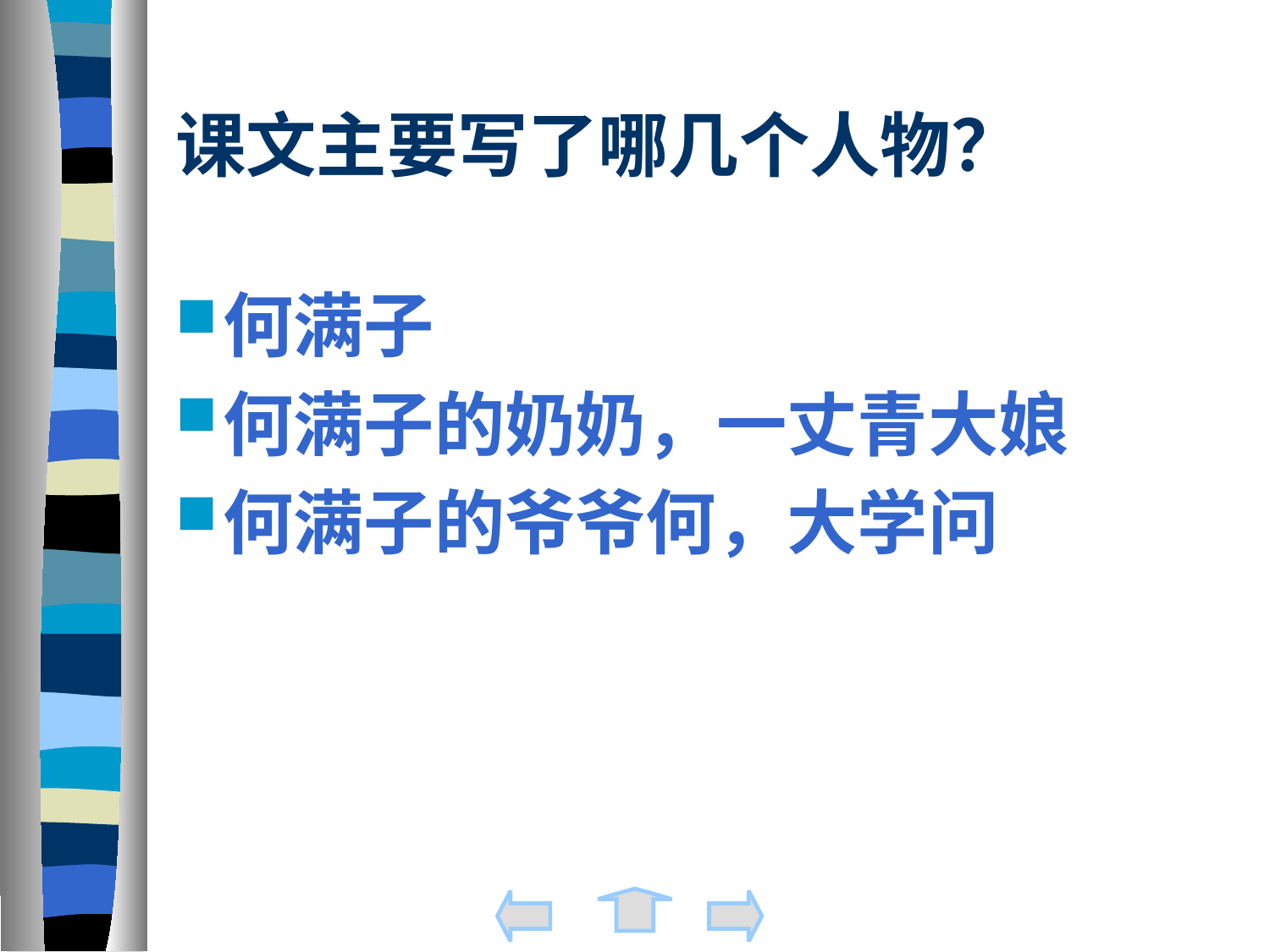

# 课文主要写了哪几个人物？
何满子
何满子的奶奶，一丈青大娘
何满子的爷爷何，大学问